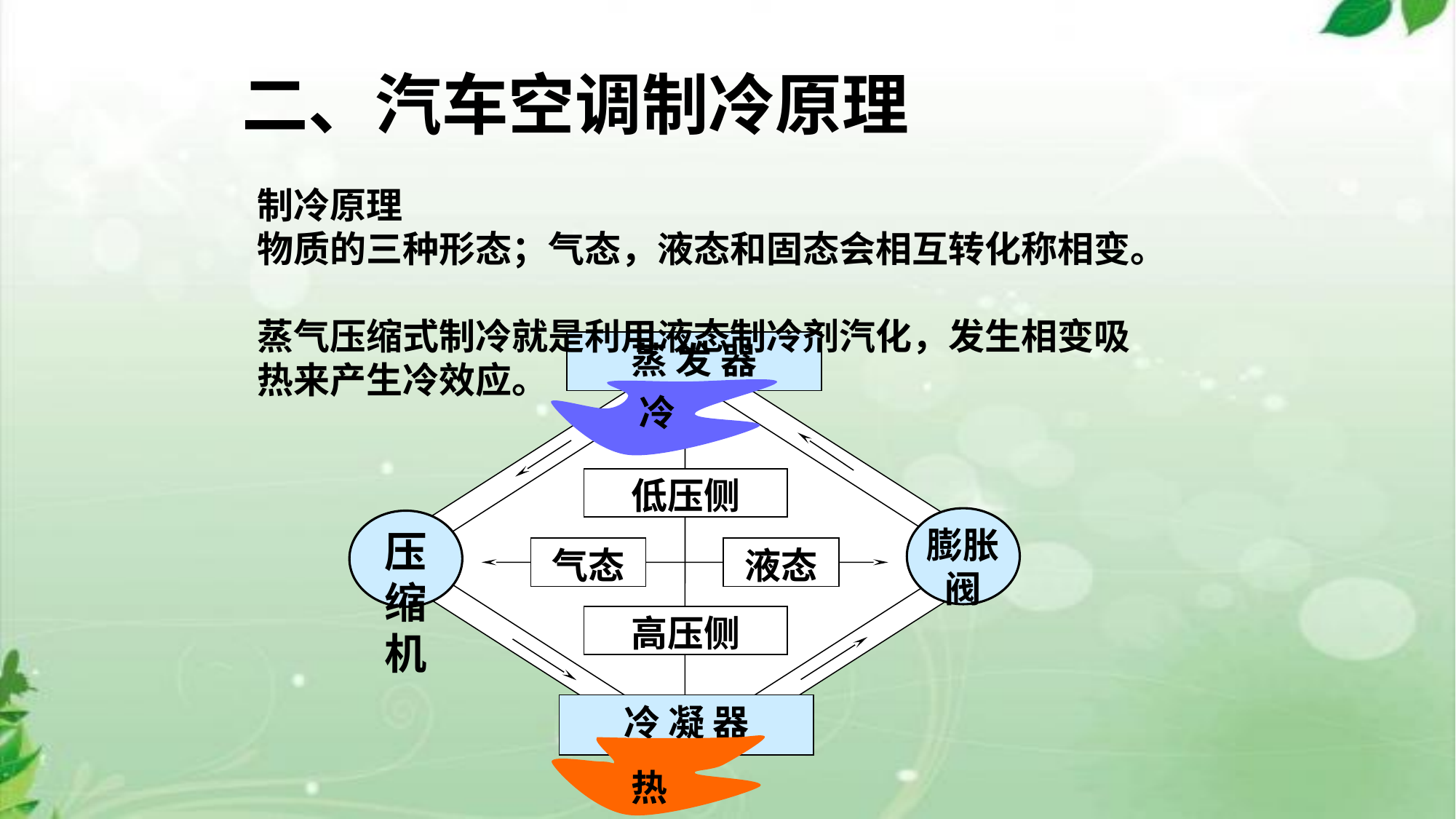

二、汽车空调制冷原理
#
制冷原理
物质的三种形态；气态，液态和固态会相互转化称相变。
蒸气压缩式制冷就是利用液态制冷剂汽化，发生相变吸热来产生冷效应。
蒸 发 器

冷

低压侧
膨胀阀
压缩机
气态
液态

高压侧

冷 凝 器

热